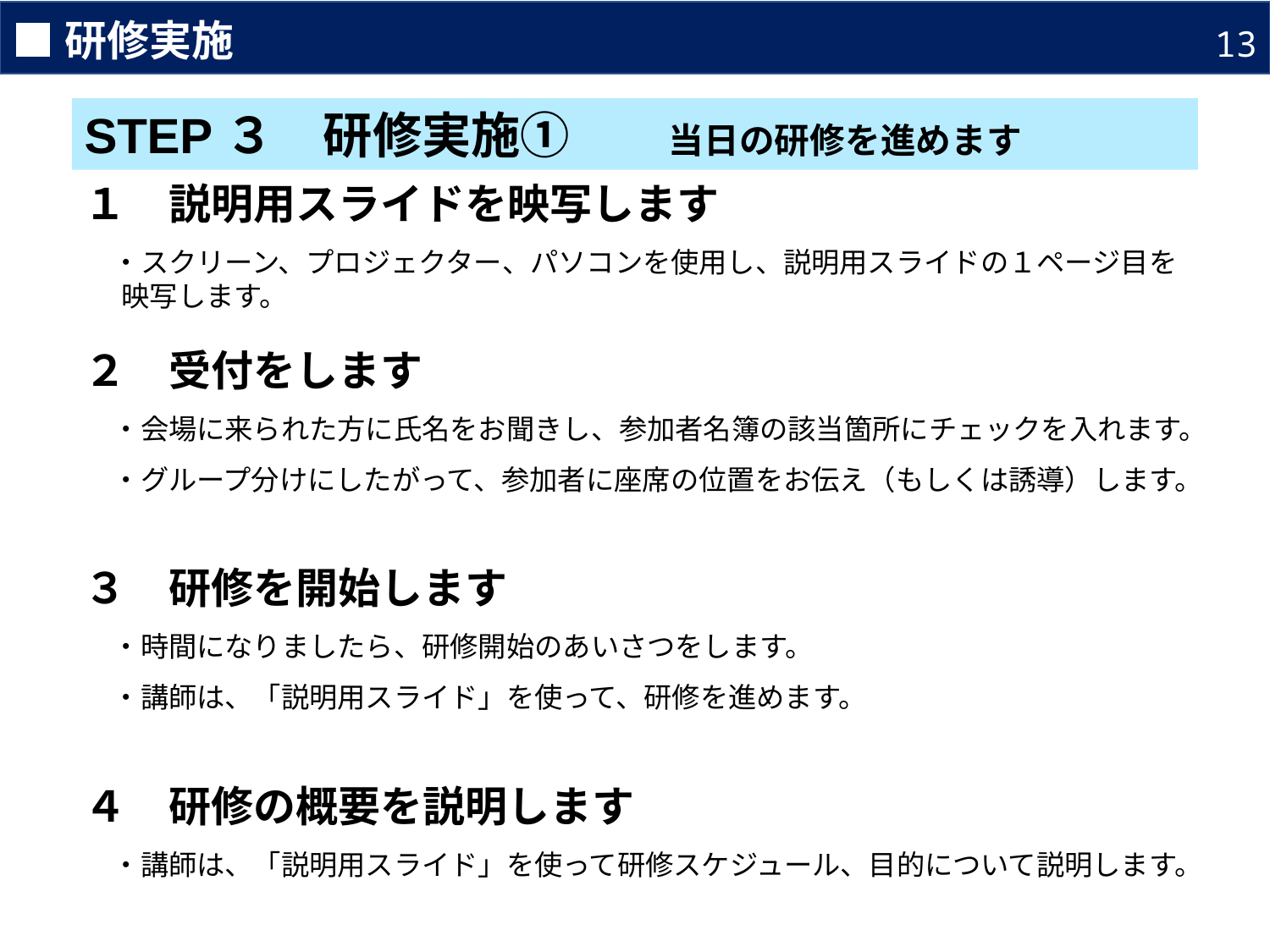

■研修実施
13
STEP３　研修実施①　　当日の研修を進めます
１　説明用スライドを映写します

　・スクリーン、プロジェクター、パソコンを使用し、説明用スライドの１ページ目を映写します。
２　受付をします

　・会場に来られた方に氏名をお聞きし、参加者名簿の該当箇所にチェックを入れます。

　・グループ分けにしたがって、参加者に座席の位置をお伝え（もしくは誘導）します。
３　研修を開始します

　・時間になりましたら、研修開始のあいさつをします。

　・講師は、「説明用スライド」を使って、研修を進めます。
４　研修の概要を説明します

　・講師は、「説明用スライド」を使って研修スケジュール、目的について説明します。